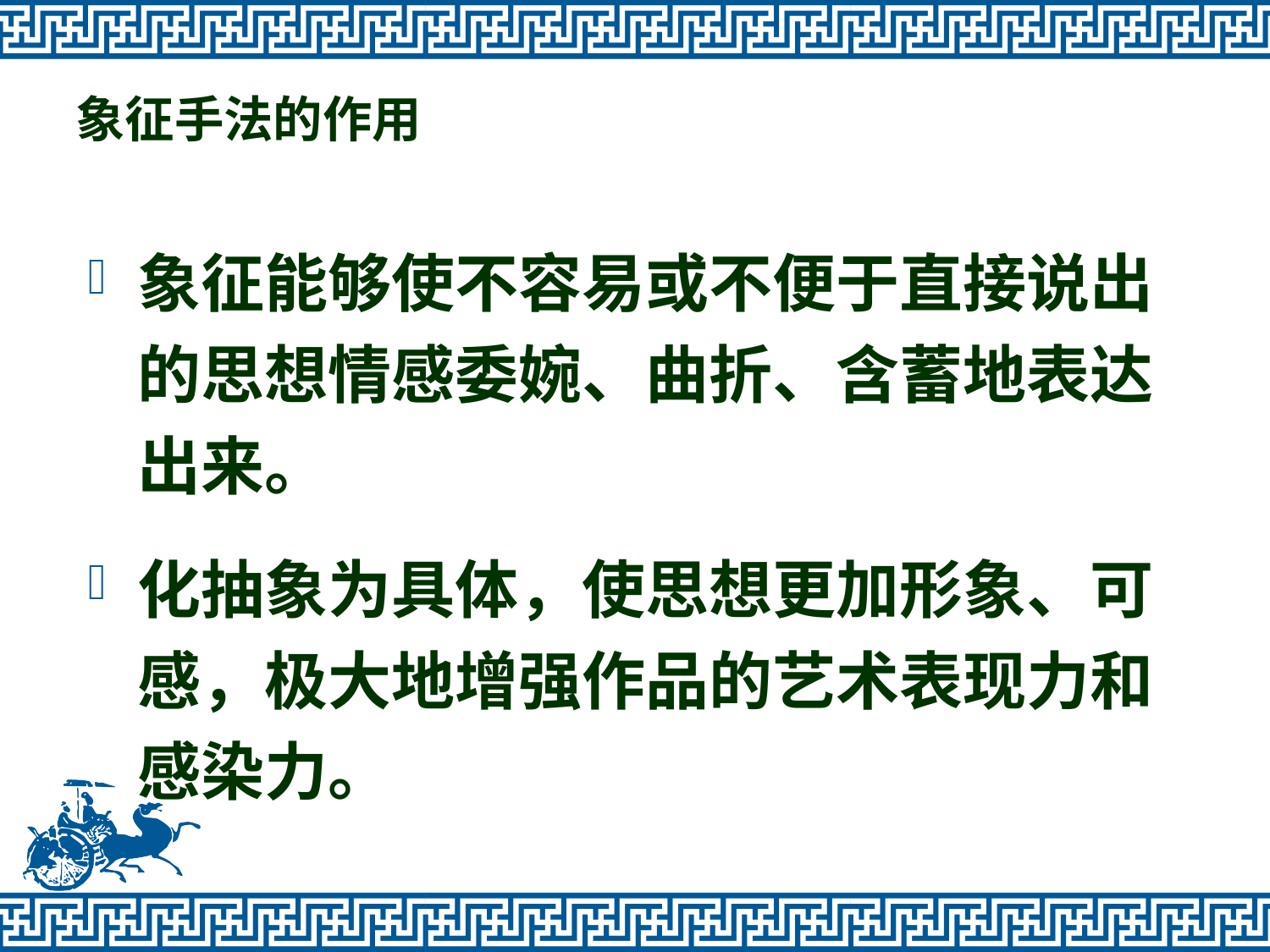

# 象征手法的作用
象征能够使不容易或不便于直接说出的思想情感委婉、曲折、含蓄地表达出来。
化抽象为具体，使思想更加形象、可感，极大地增强作品的艺术表现力和感染力。